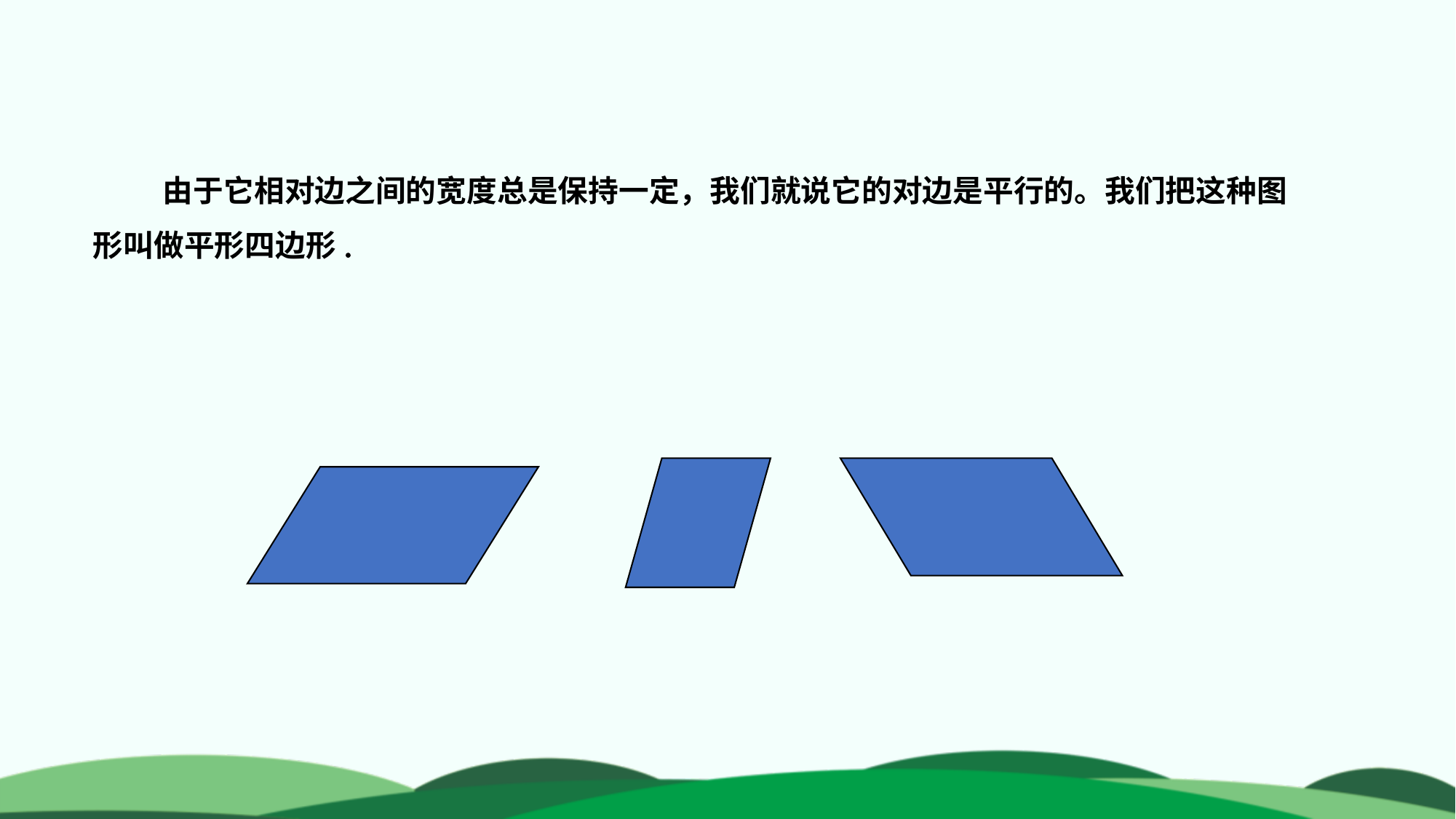

由于它相对边之间的宽度总是保持一定，我们就说它的对边是平行的。我们把这种图形叫做平形四边形.